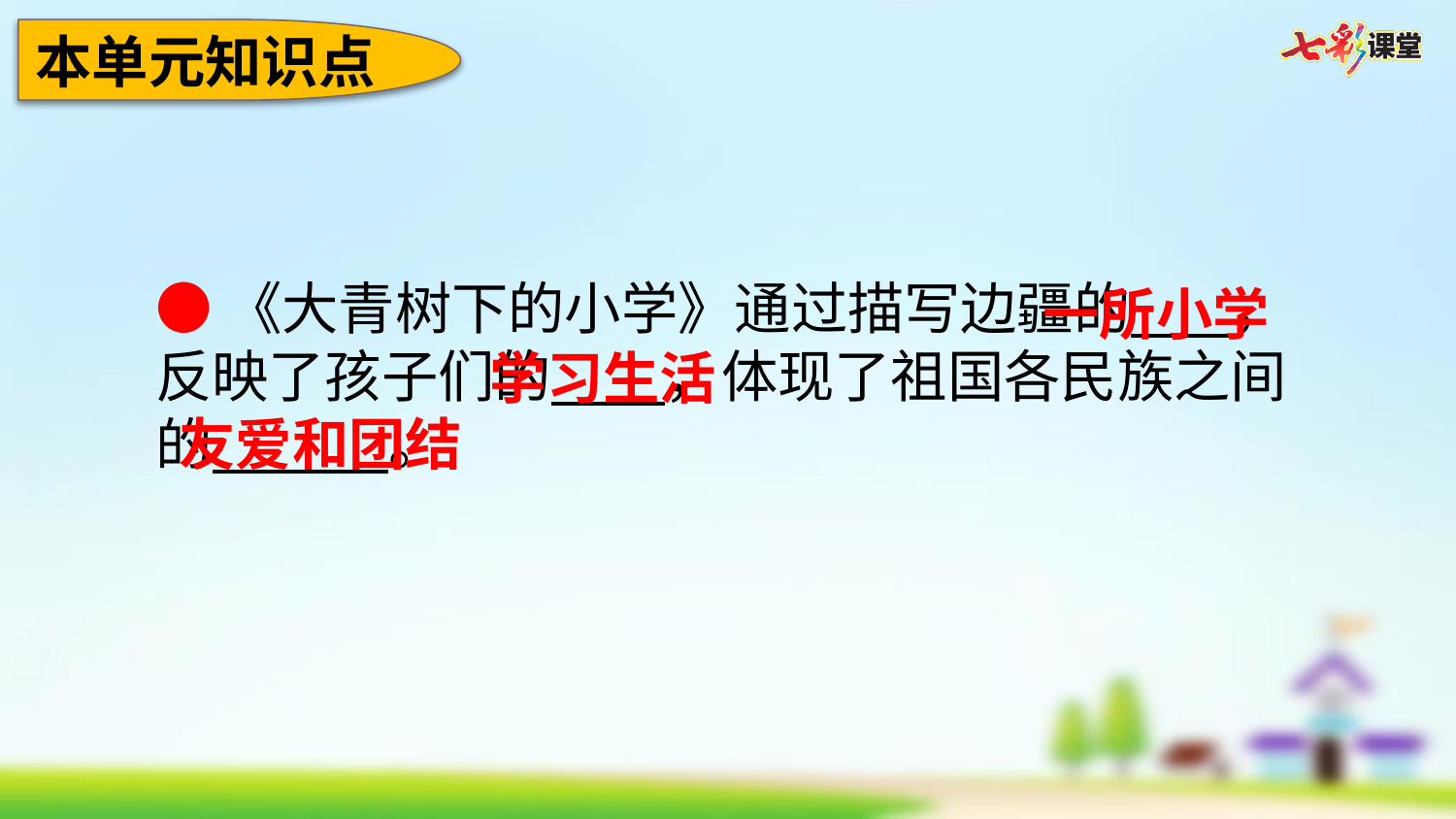

本单元知识点
●《大青树下的小学》通过描写边疆的        ，
反映了孩子们的         ，体现了祖国各民族之间
的              。
一所小学
学习生活
友爱和团结